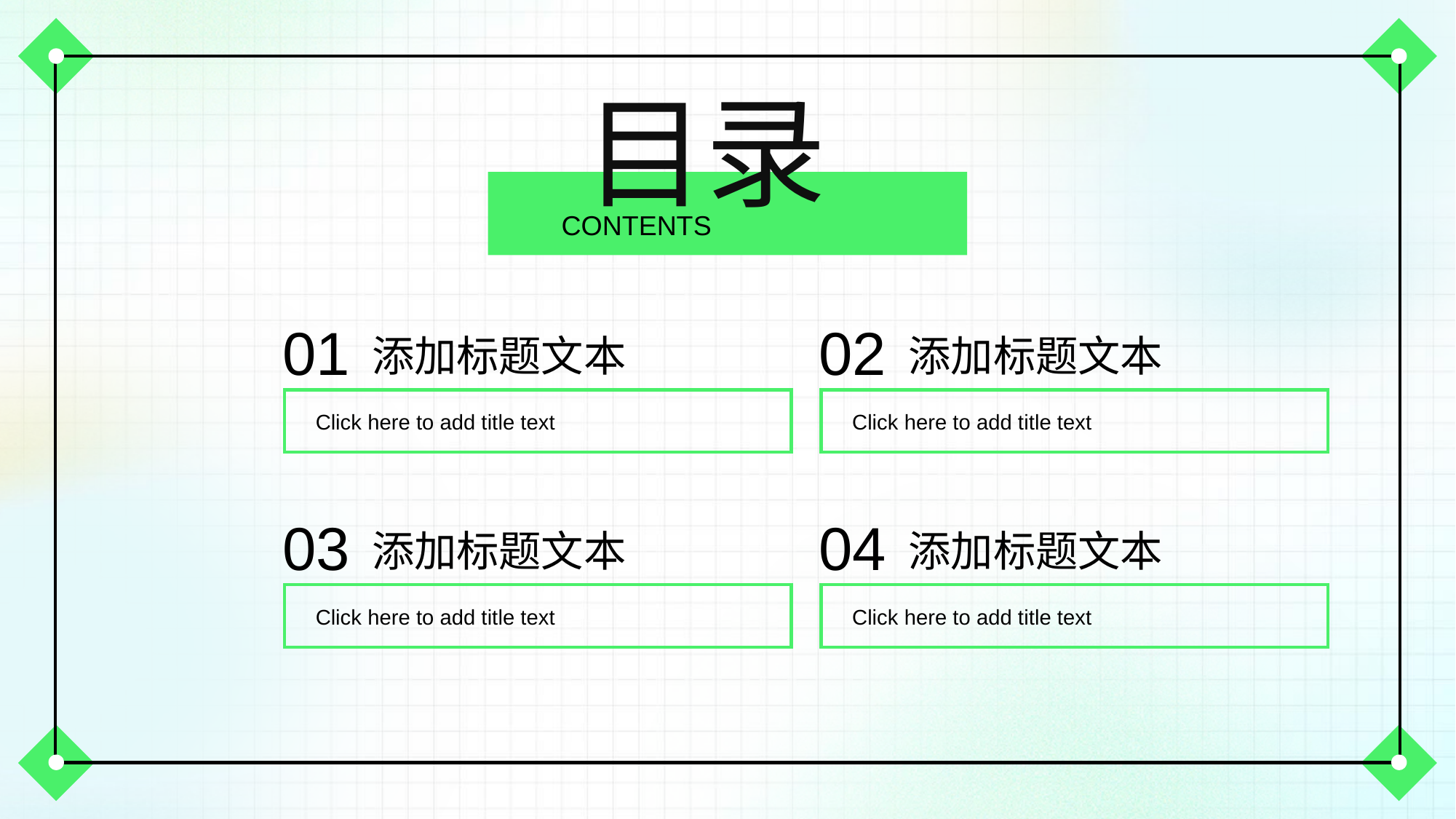

目录

CONTENTS
01
添加标题文本
Click here to add title text

02
添加标题文本
Click here to add title text

03
添加标题文本
Click here to add title text

04
添加标题文本
Click here to add title text